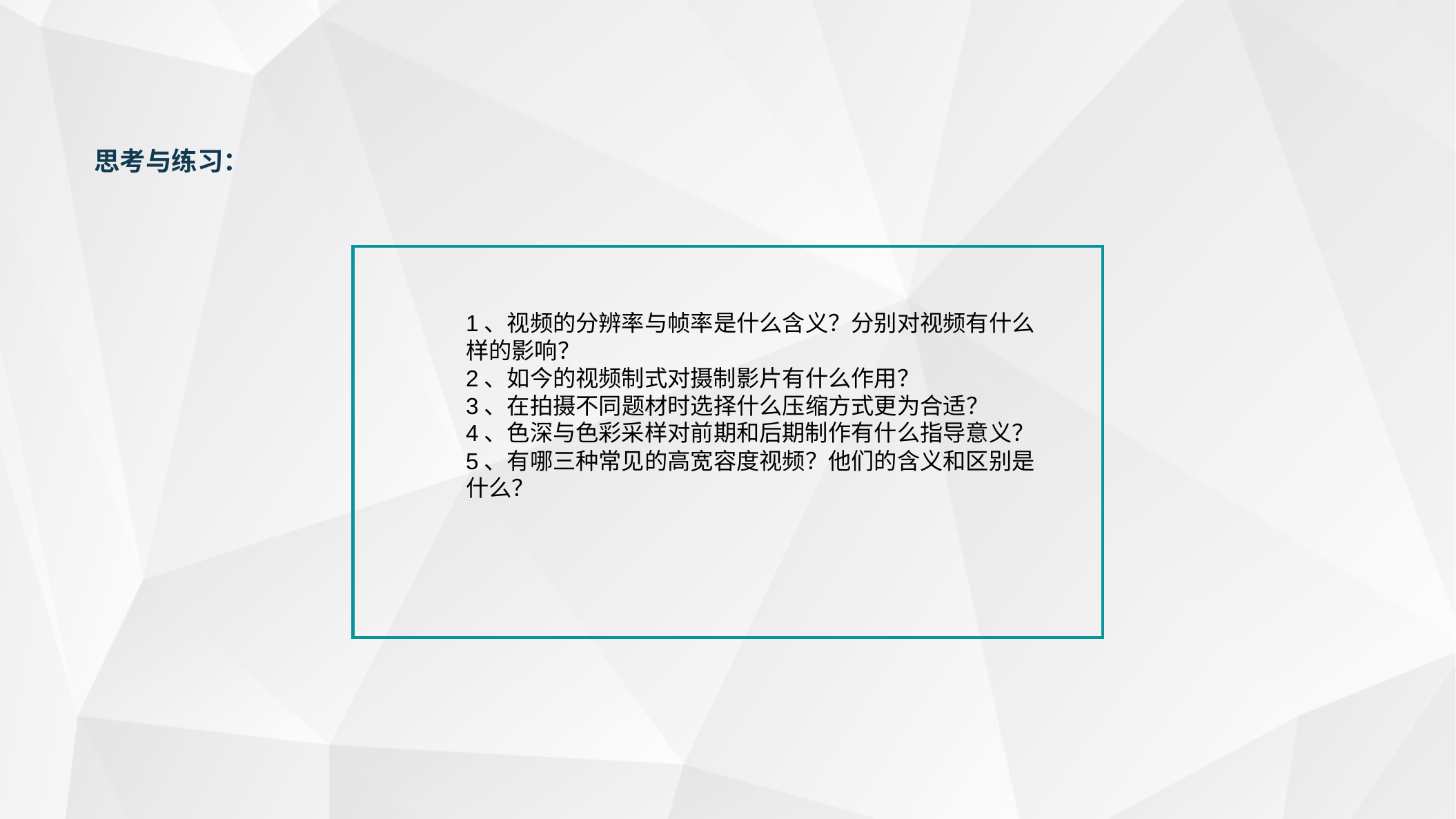

思考与练习：

1、视频的分辨率与帧率是什么含义？分别对视频有什么样的影响？
2、如今的视频制式对摄制影片有什么作用？
3、在拍摄不同题材时选择什么压缩方式更为合适？
4、色深与色彩采样对前期和后期制作有什么指导意义？
5、有哪三种常见的高宽容度视频？他们的含义和区别是什么？